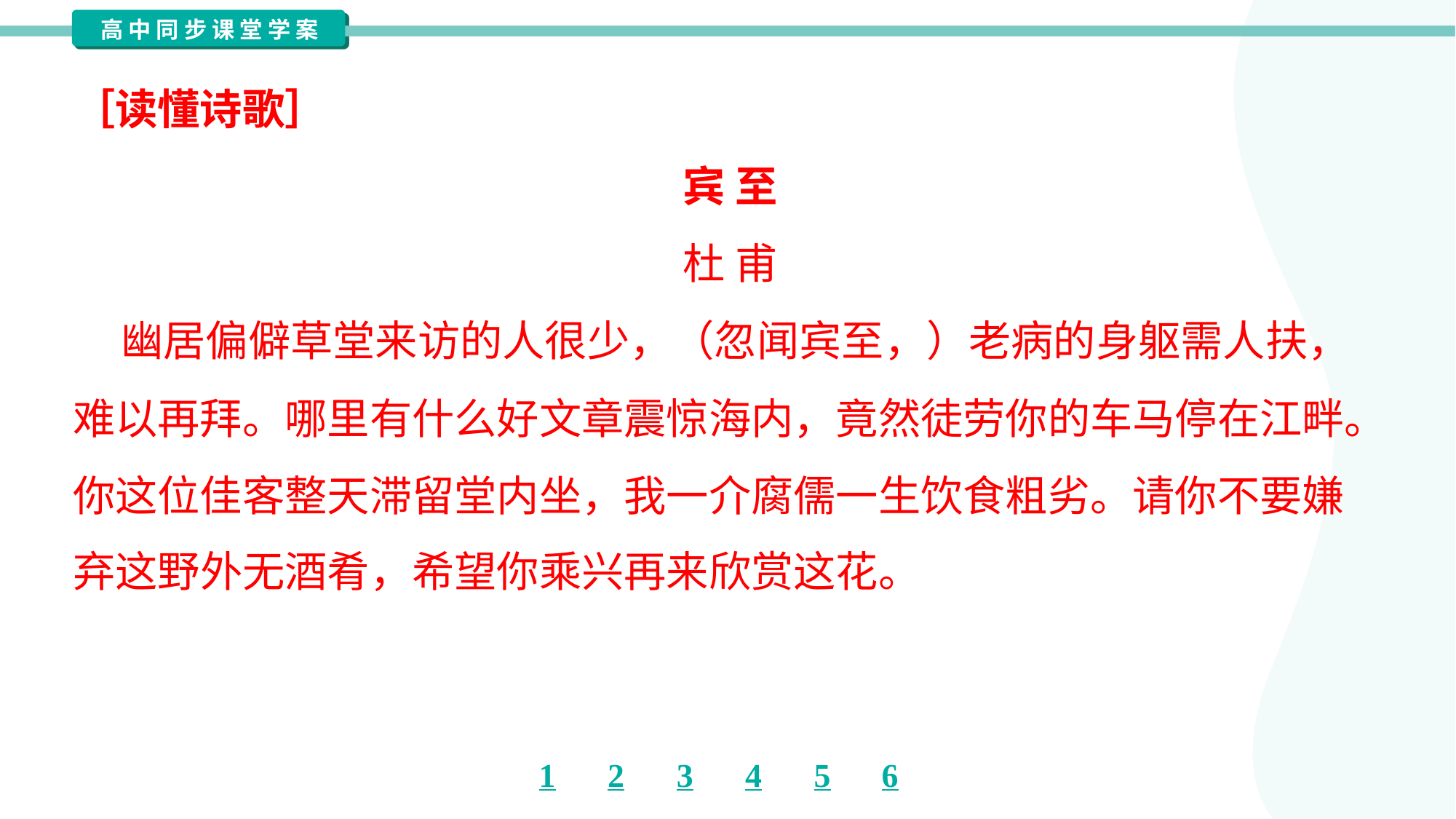

［读懂诗歌］
宾 至
杜 甫
    幽居偏僻草堂来访的人很少，（忽闻宾至，）老病的身躯需人扶，
难以再拜。哪里有什么好文章震惊海内，竟然徒劳你的车马停在江畔。
你这位佳客整天滞留堂内坐，我一介腐儒一生饮食粗劣。请你不要嫌
弃这野外无酒肴，希望你乘兴再来欣赏这花。